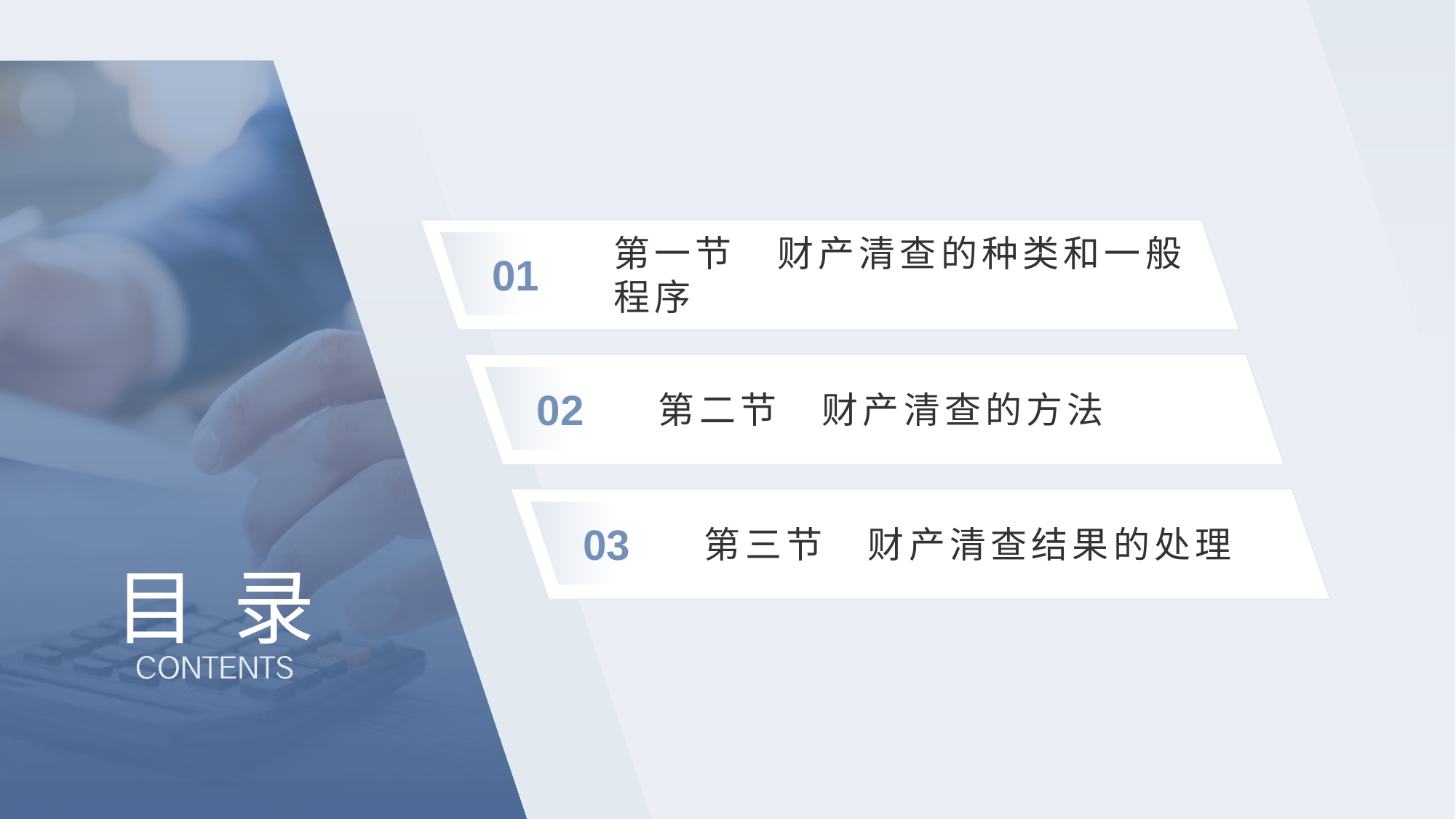

01
第一节　财产清查的种类和一般程序

02
第二节　财产清查的方法

03
第三节　财产清查结果的处理
# 目  录